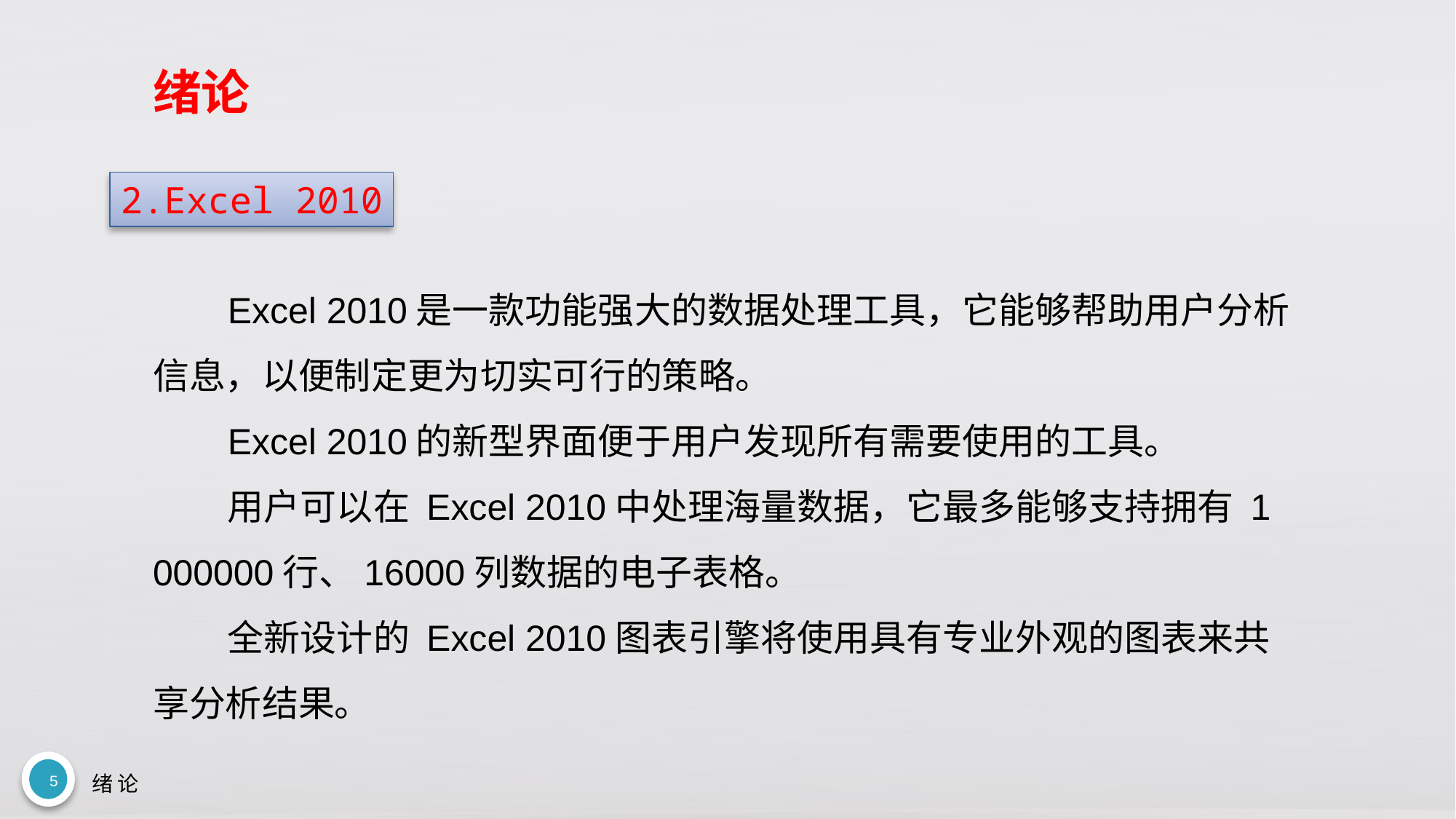

# 绪论
2.Excel 2010
Excel 2010是一款功能强大的数据处理工具，它能够帮助用户分析信息，以便制定更为切实可行的策略。
Excel 2010的新型界面便于用户发现所有需要使用的工具。
用户可以在 Excel 2010中处理海量数据，它最多能够支持拥有 1 000000行、16000列数据的电子表格。
全新设计的 Excel 2010图表引擎将使用具有专业外观的图表来共享分析结果。
5